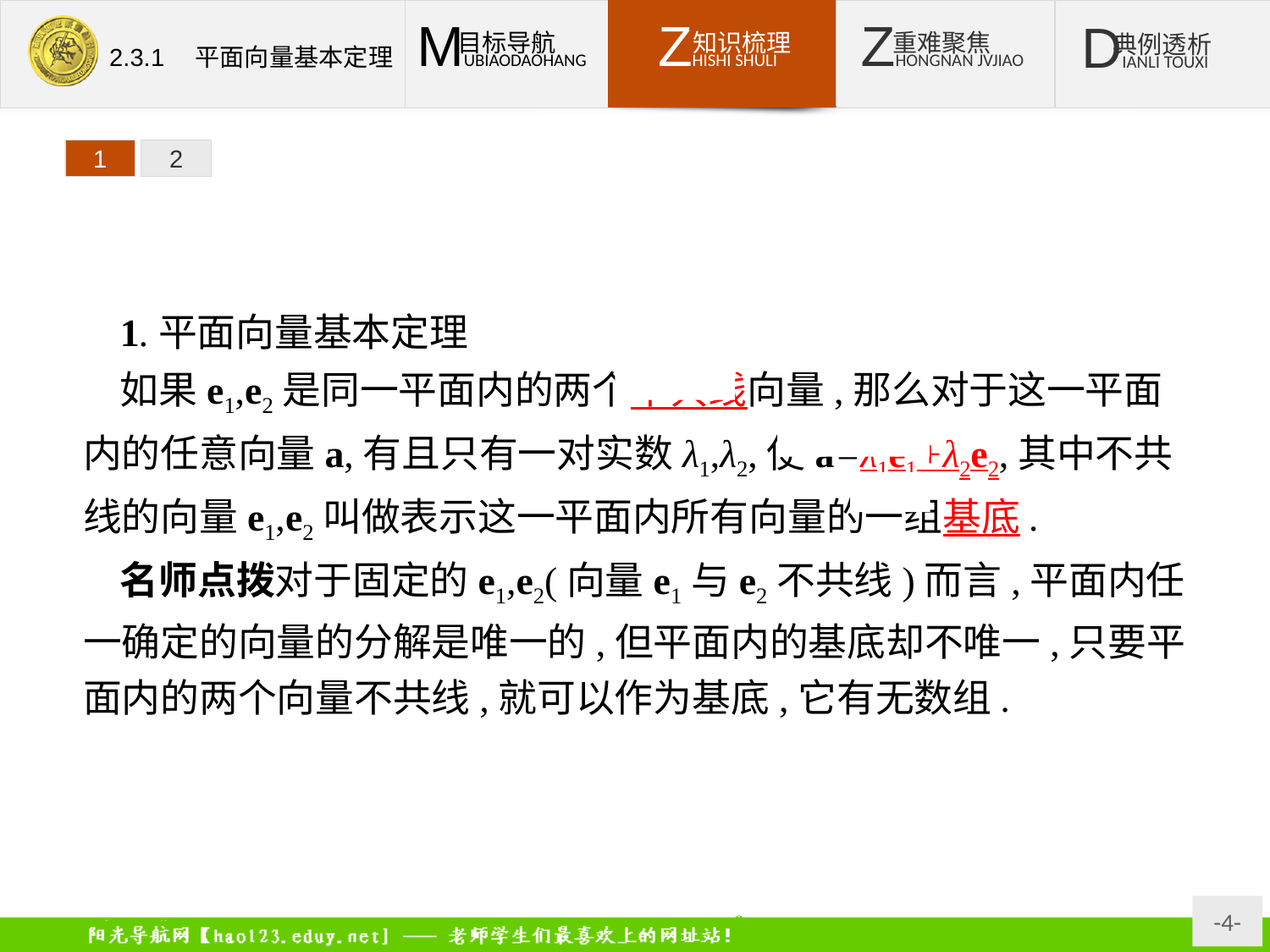

1
2
1.平面向量基本定理
如果e1,e2是同一平面内的两个不共线向量,那么对于这一平面内的任意向量a,有且只有一对实数λ1,λ2,使a=λ1e1+λ2e2,其中不共线的向量e1,e2叫做表示这一平面内所有向量的一组基底.
名师点拨对于固定的e1,e2(向量e1与e2不共线)而言,平面内任一确定的向量的分解是唯一的,但平面内的基底却不唯一,只要平面内的两个向量不共线,就可以作为基底,它有无数组.